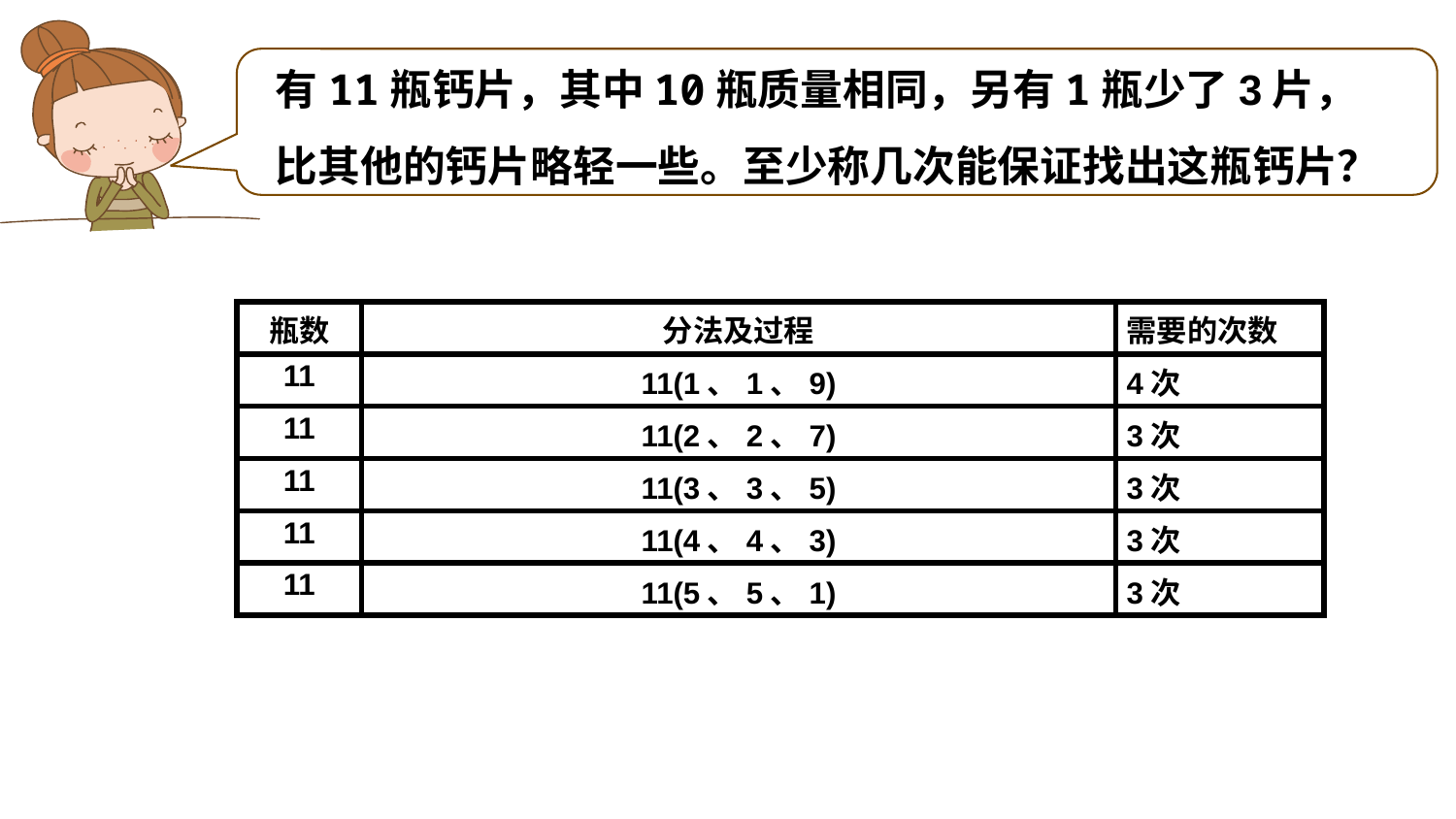

有11瓶钙片，其中10瓶质量相同，另有1瓶少了3片，比其他的钙片略轻一些。至少称几次能保证找出这瓶钙片？

| 瓶数 | 分法及过程 | 需要的次数 |
| --- | --- | --- |
| 11 | 11(1、1、9) | 4次 |
| 11 | 11(2、2、7) | 3次 |
| 11 | 11(3、3、5) | 3次 |
| 11 | 11(4、4、3) | 3次 |
| 11 | 11(5、5、1) | 3次 |